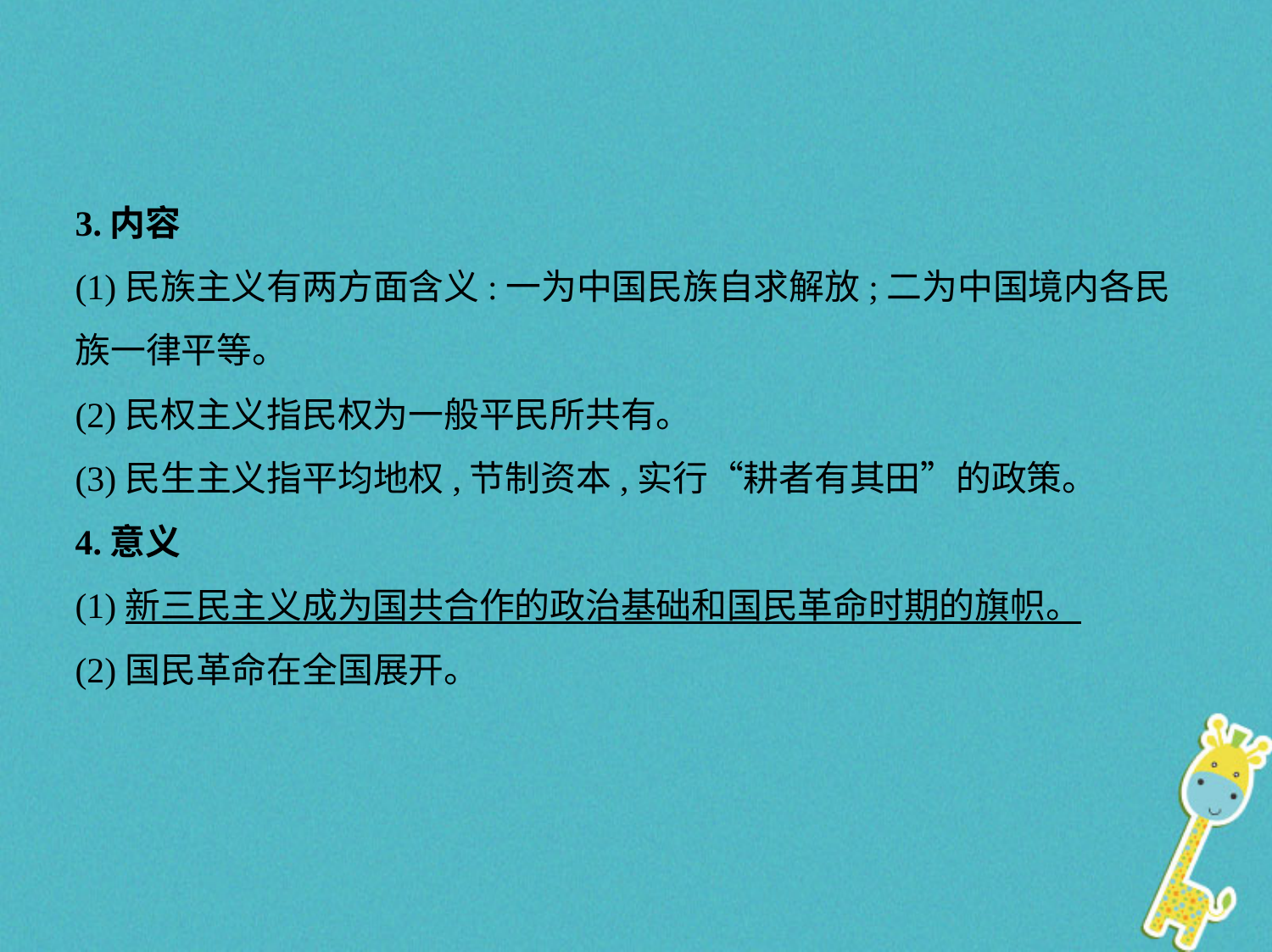

3.内容
(1)民族主义有两方面含义:一为中国民族自求解放;二为中国境内各民
族一律平等。
(2)民权主义指民权为一般平民所共有。
(3)民生主义指平均地权,节制资本,实行“耕者有其田”的政策。
4.意义
(1)新三民主义成为国共合作的政治基础和国民革命时期的旗帜。
(2)国民革命在全国展开。